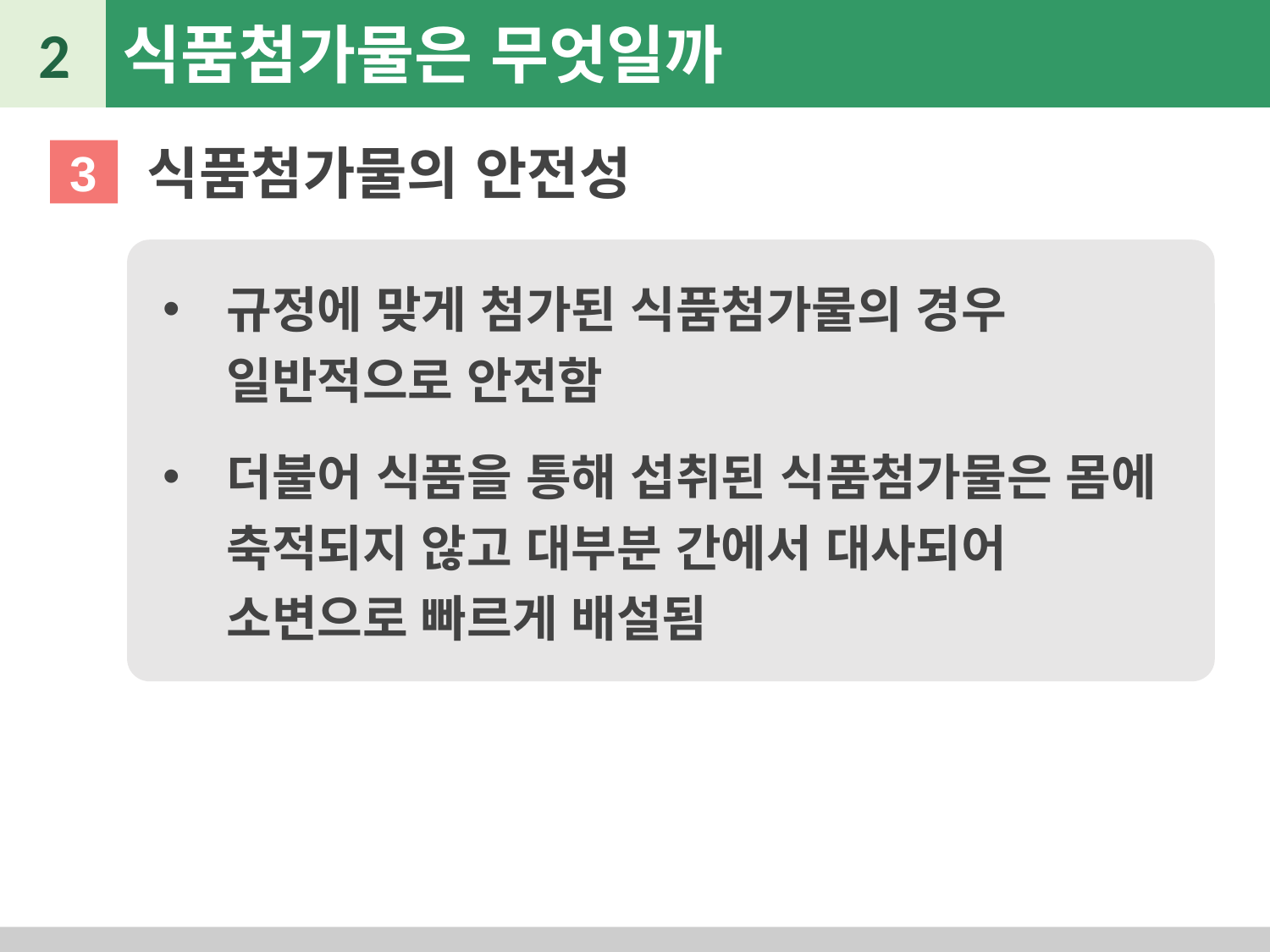

2
식품첨가물은 무엇일까
식품첨가물의 안전성
3

규정에 맞게 첨가된 식품첨가물의 경우 일반적으로 안전함
더불어 식품을 통해 섭취된 식품첨가물은 몸에 축적되지 않고 대부분 간에서 대사되어 소변으로 빠르게 배설됨